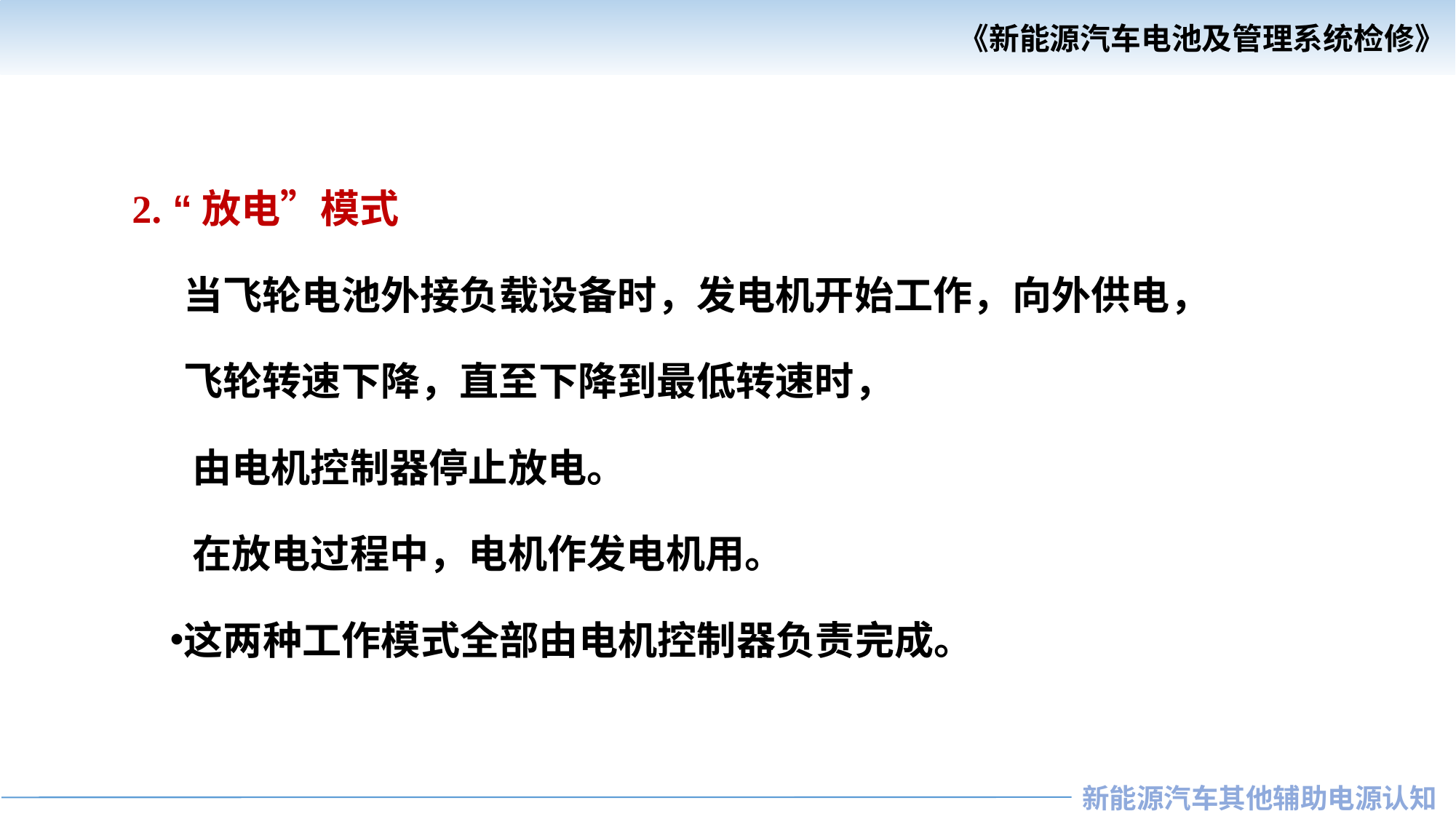

2. “放电”模式
    当飞轮电池外接负载设备时，发电机开始工作，向外供电，
    飞轮转速下降，直至下降到最低转速时，
     由电机控制器停止放电。
     在放电过程中，电机作发电机用。
这两种工作模式全部由电机控制器负责完成。